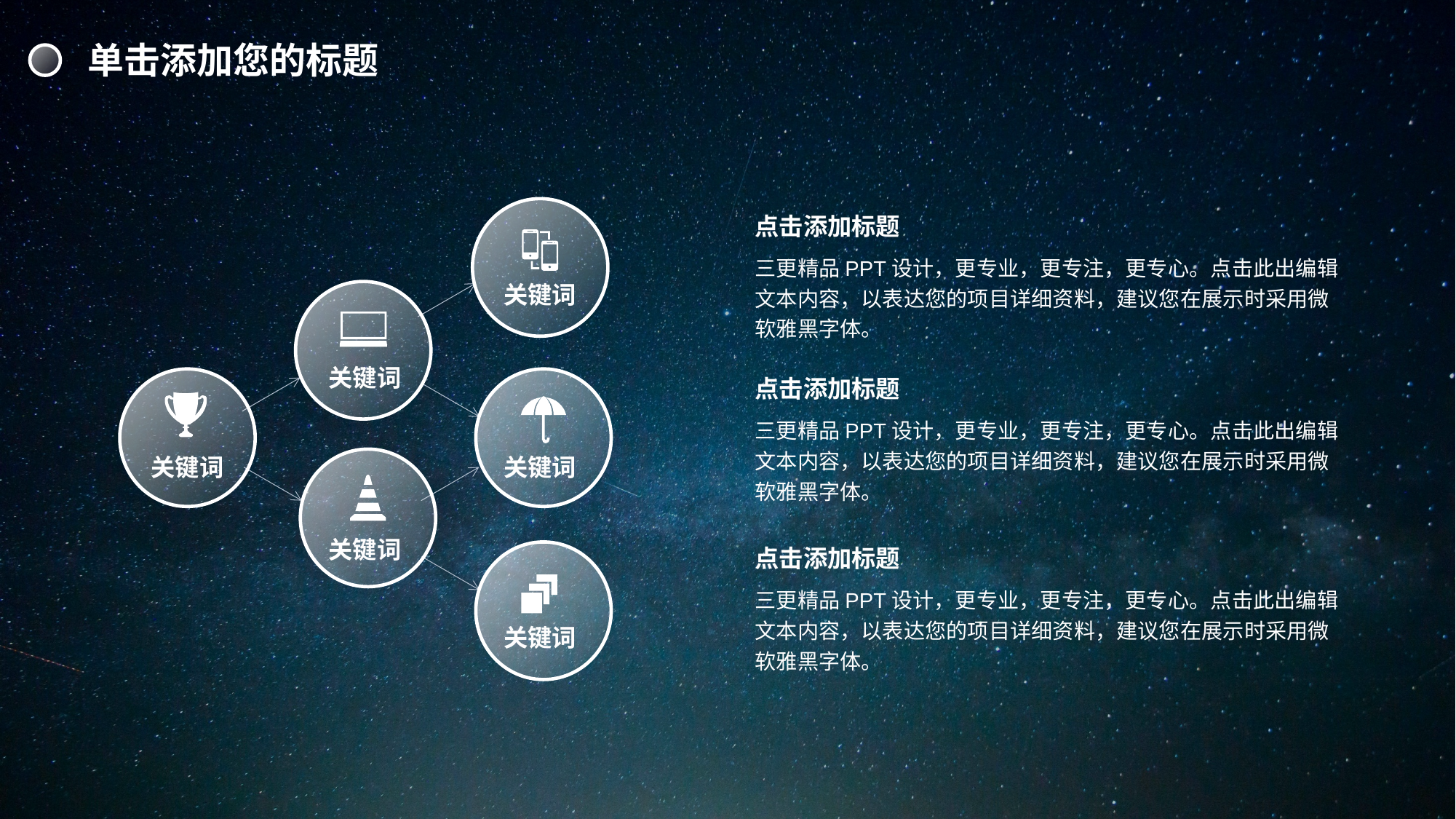

单击添加您的标题

点击添加标题

三更精品PPT设计，更专业，更专注，更专心。点击此出编辑文本内容，以表达您的项目详细资料，建议您在展示时采用微软雅黑字体。
关键词

关键词

点击添加标题

三更精品PPT设计，更专业，更专注，更专心。点击此出编辑文本内容，以表达您的项目详细资料，建议您在展示时采用微软雅黑字体。

关键词
关键词

关键词

点击添加标题

三更精品PPT设计，更专业，更专注，更专心。点击此出编辑文本内容，以表达您的项目详细资料，建议您在展示时采用微软雅黑字体。
关键词